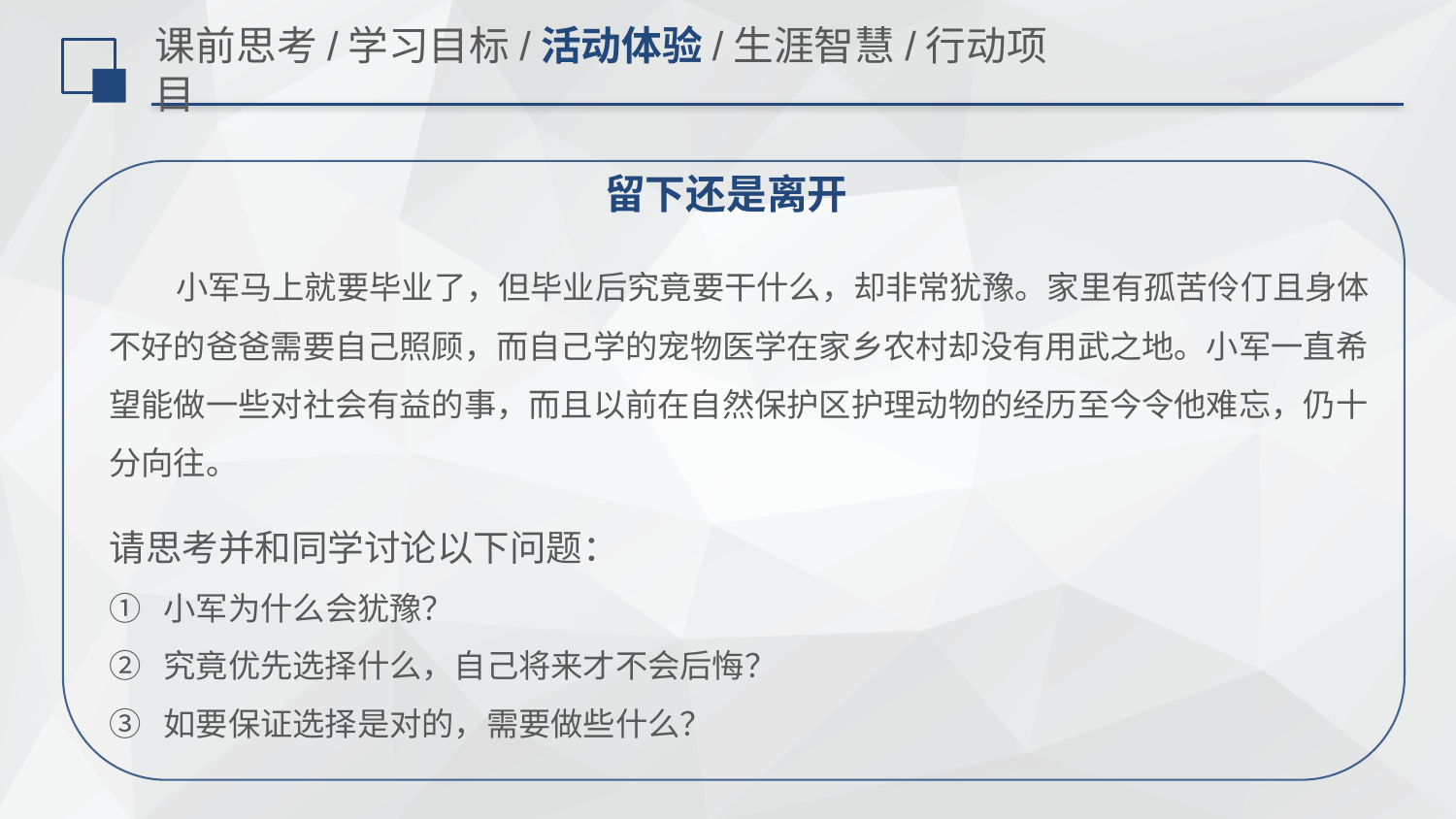

# 课前思考/学习目标/活动体验/生涯智慧/行动项目

留下还是离开
       小军马上就要毕业了，但毕业后究竟要干什么，却非常犹豫。家里有孤苦伶仃且身体不好的爸爸需要自己照顾，而自己学的宠物医学在家乡农村却没有用武之地。小军一直希望能做一些对社会有益的事，而且以前在自然保护区护理动物的经历至今令他难忘，仍十分向往。

请思考并和同学讨论以下问题：
小军为什么会犹豫？
究竟优先选择什么，自己将来才不会后悔？
如要保证选择是对的，需要做些什么？